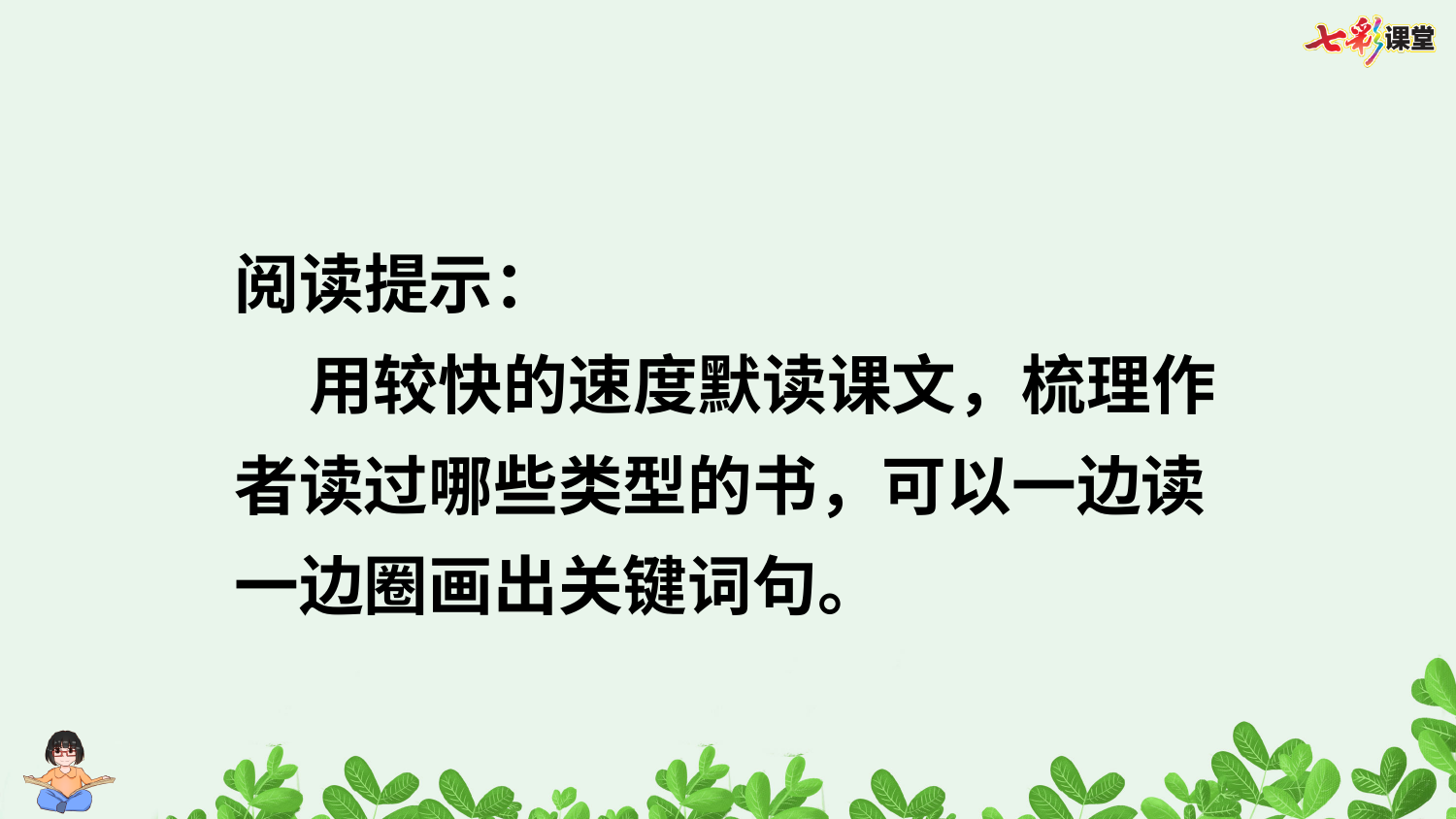

阅读提示：
    用较快的速度默读课文，梳理作者读过哪些类型的书，可以一边读一边圈画出关键词句。